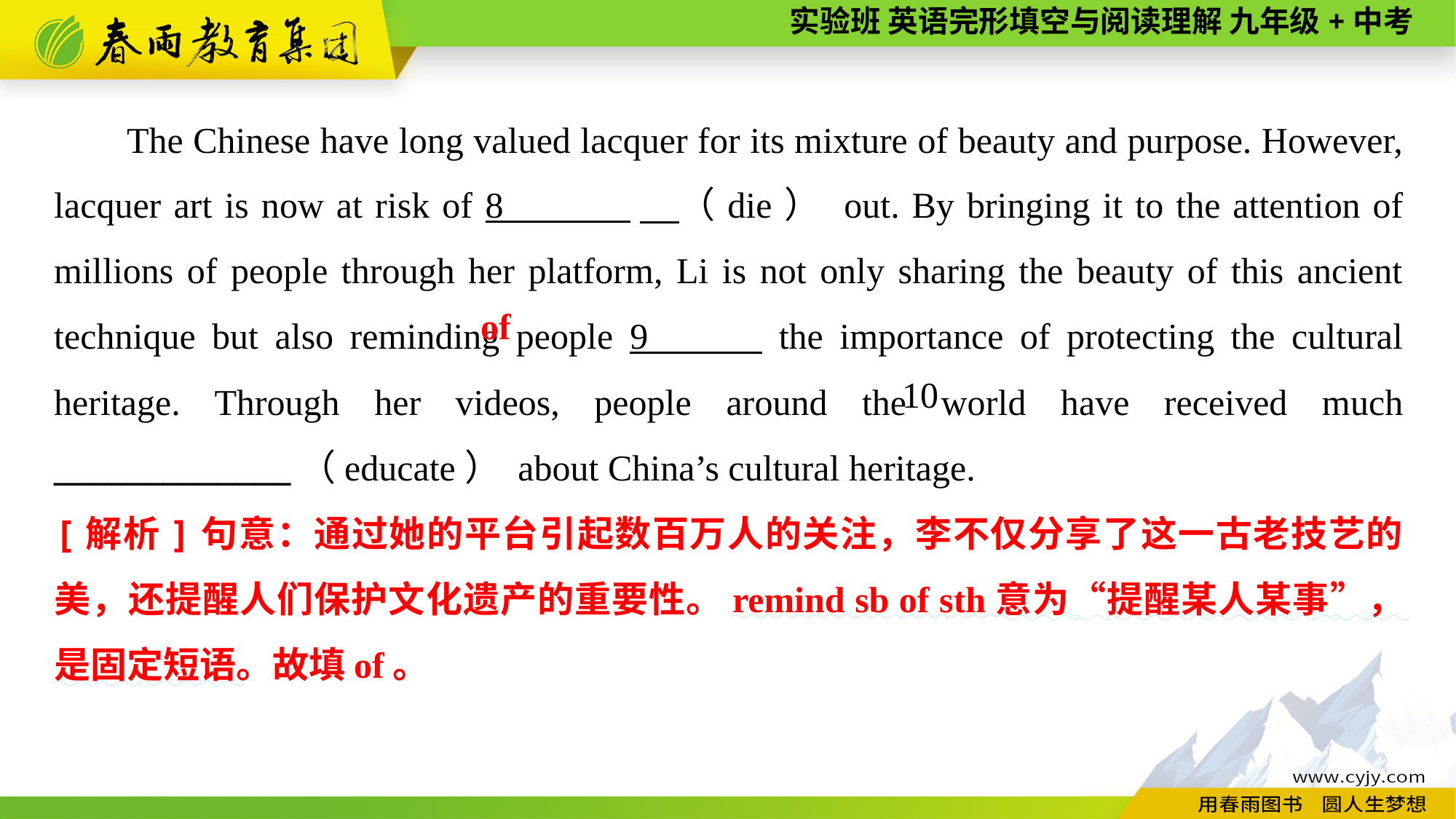

The Chinese have long valued lacquer for its mixture of beauty and purpose. However, lacquer art is now at risk of 8          　（die） out. By bringing it to the attention of millions of people through her platform, Li is not only sharing the beauty of this ancient technique but also reminding people 9        the importance of protecting the cultural heritage. Through her videos, people around the world have received much _____________（educate） about China’s cultural heritage.
of
10
[解析]句意：通过她的平台引起数百万人的关注，李不仅分享了这一古老技艺的美，还提醒人们保护文化遗产的重要性。remind sb of sth意为“提醒某人某事”，是固定短语。故填of。